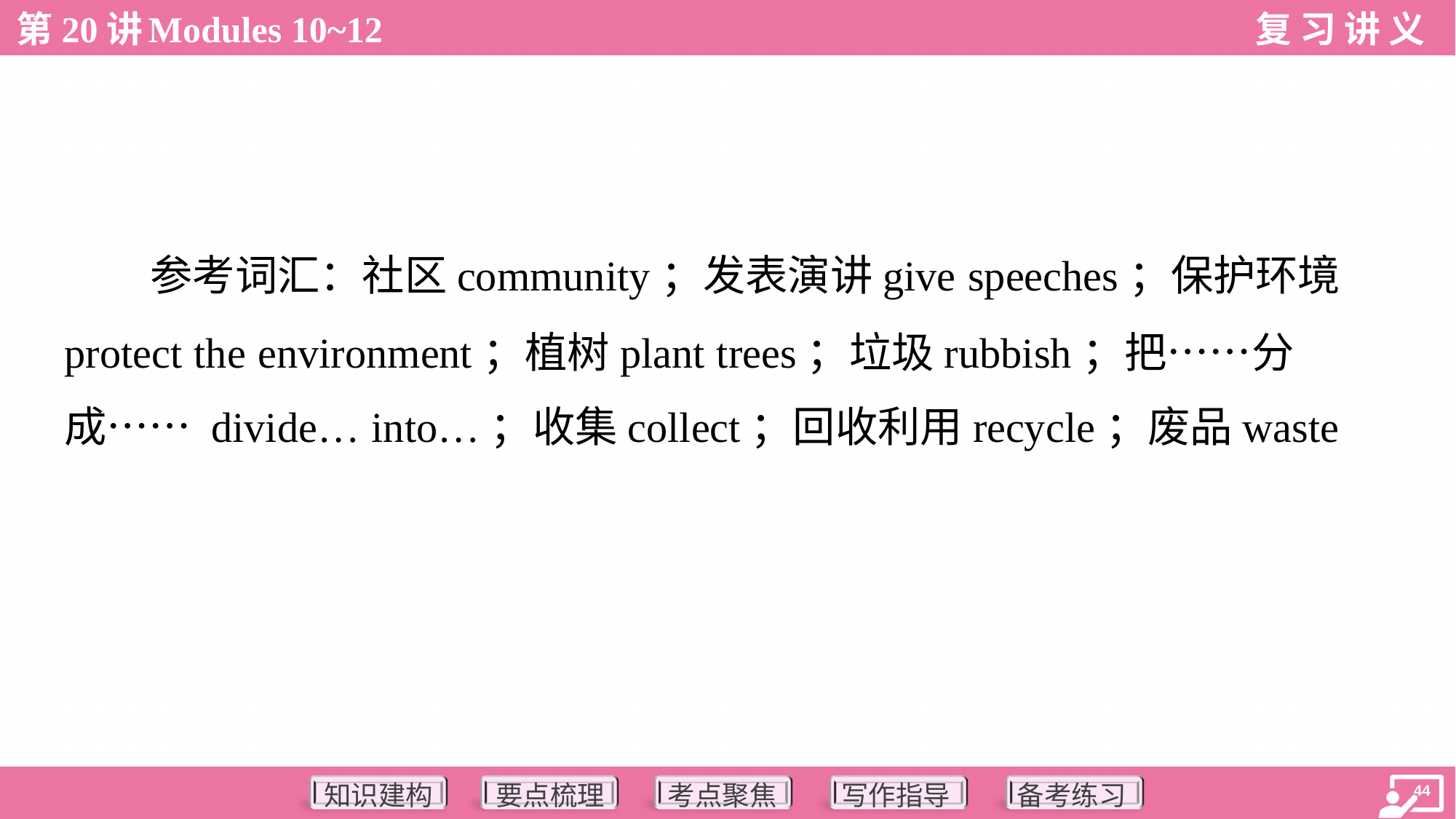

参考词汇：社区community；发表演讲give speeches；保护环境
protect the environment；植树plant trees；垃圾rubbish；把……分
成…… divide… into…；收集collect；回收利用recycle；废品waste